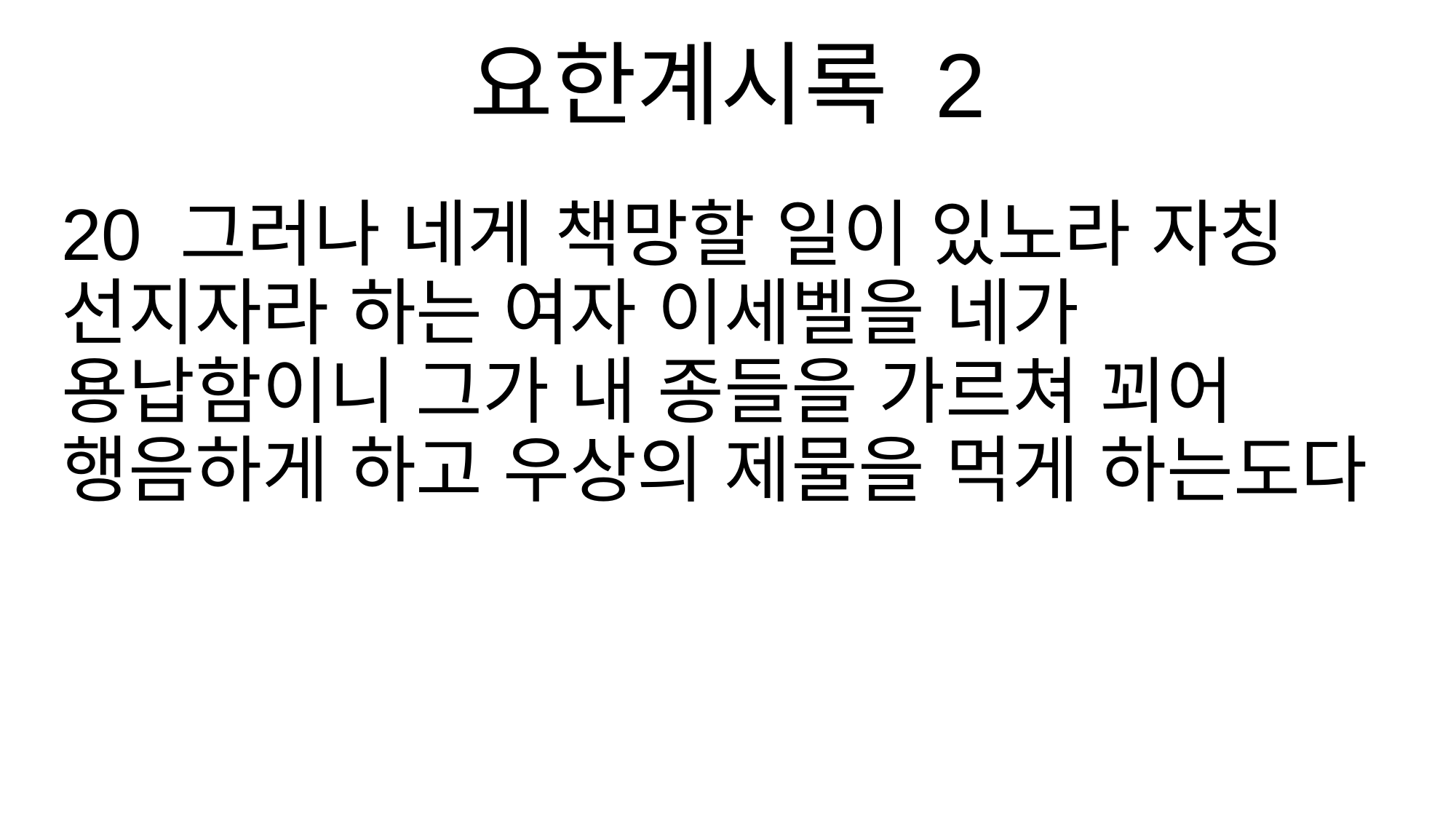

요한계시록 2
20 그러나 네게 책망할 일이 있노라 자칭 선지자라 하는 여자 이세벨을 네가 용납함이니 그가 내 종들을 가르쳐 꾀어 행음하게 하고 우상의 제물을 먹게 하는도다